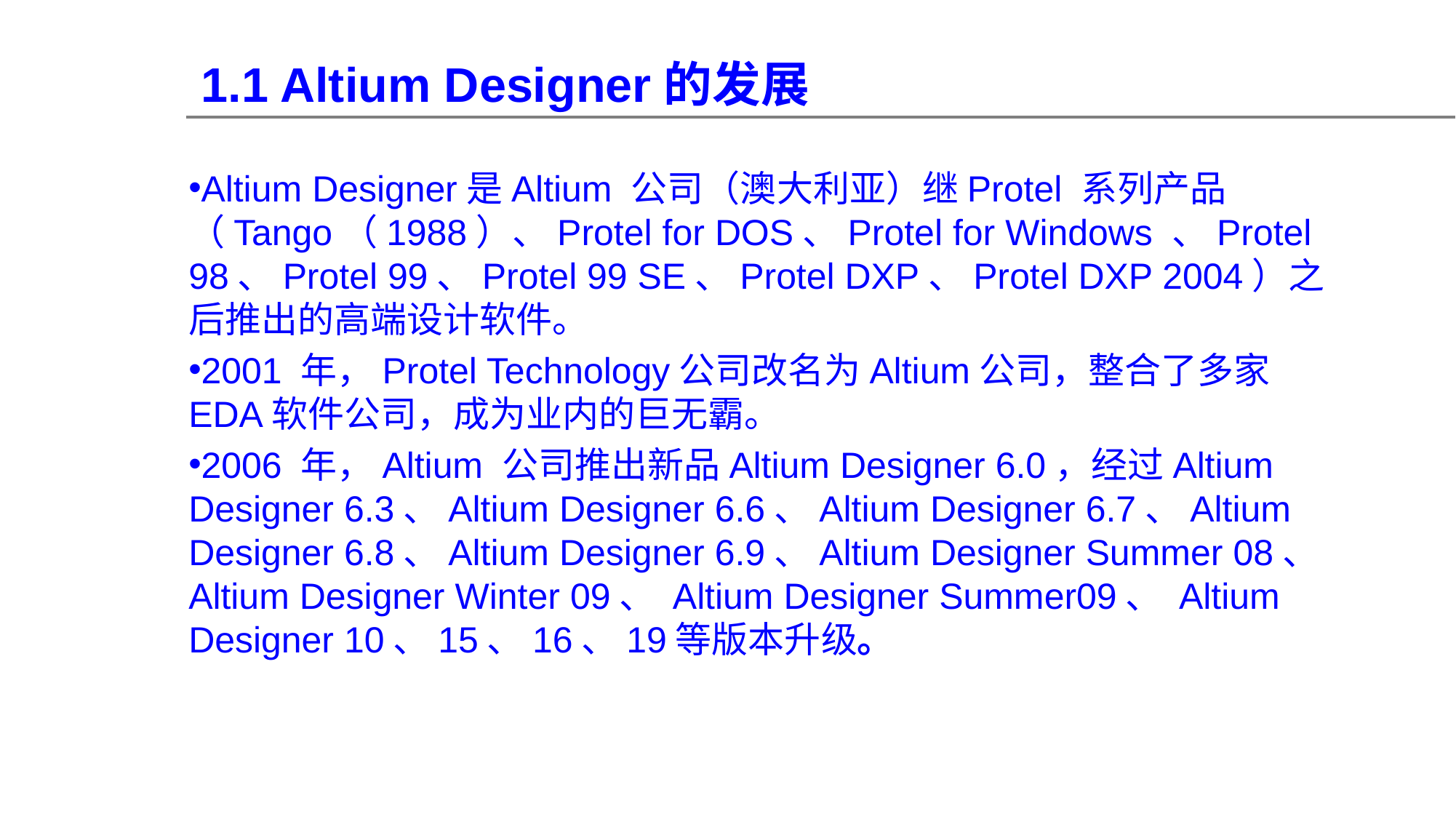

1.1 Altium Designer的发展
Altium Designer是Altium 公司（澳大利亚）继Protel 系列产品（Tango（1988）、Protel for DOS、Protel for Windows 、Protel 98、Protel 99、Protel 99 SE、Protel DXP、Protel DXP 2004）之后推出的高端设计软件。
2001 年，Protel Technology公司改名为Altium公司，整合了多家EDA软件公司，成为业内的巨无霸。
2006 年，Altium 公司推出新品Altium Designer 6.0，经过Altium Designer 6.3、Altium Designer 6.6、Altium Designer 6.7、Altium Designer 6.8、Altium Designer 6.9、Altium Designer Summer 08、Altium Designer Winter 09、 Altium Designer Summer09、 Altium Designer 10、15、16、19等版本升级。